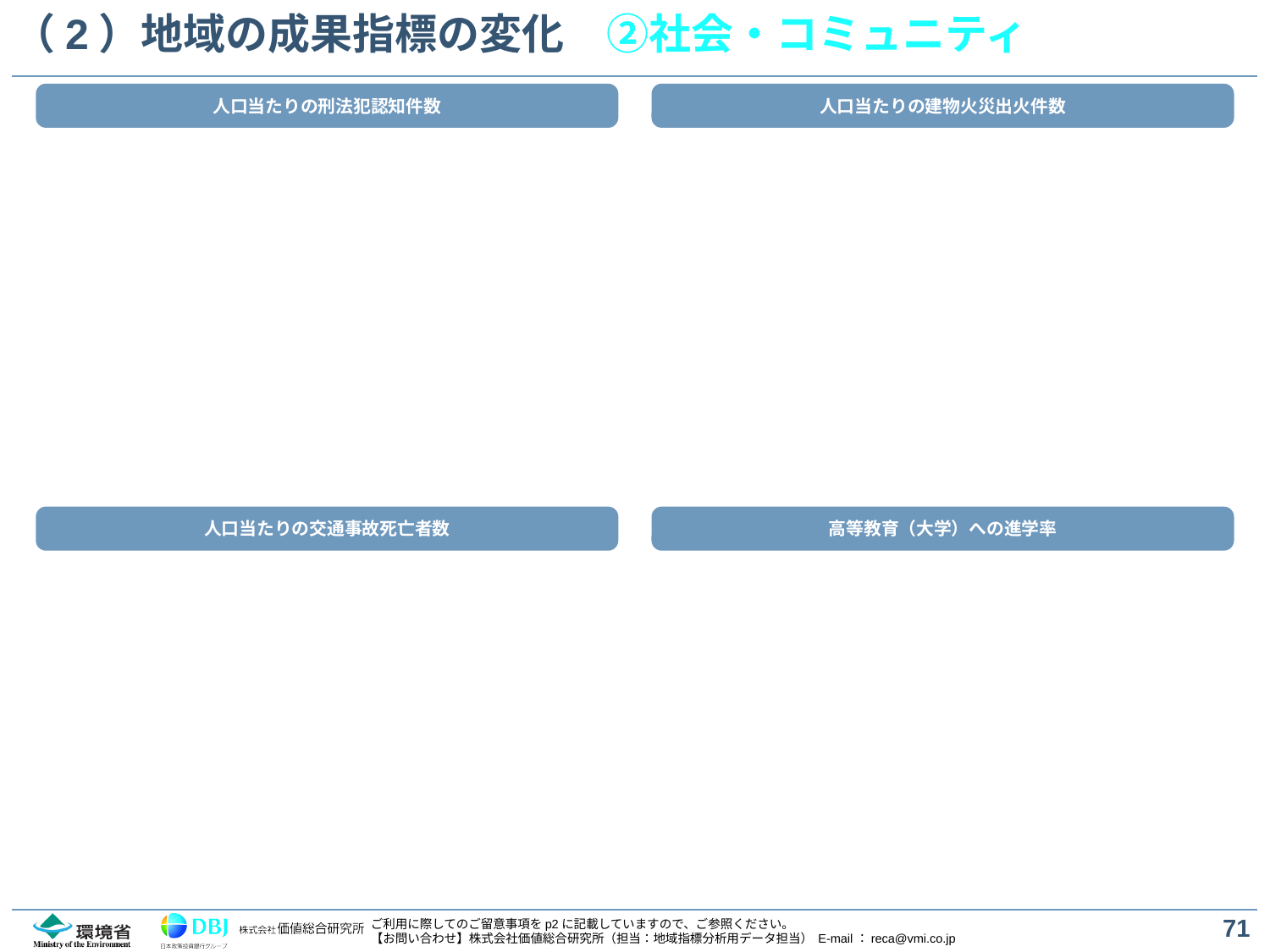

# （2）地域の成果指標の変化　②社会・コミュニティ
人口当たりの刑法犯認知件数
人口当たりの建物火災出火件数
人口当たりの交通事故死亡者数
高等教育（大学）への進学率
71